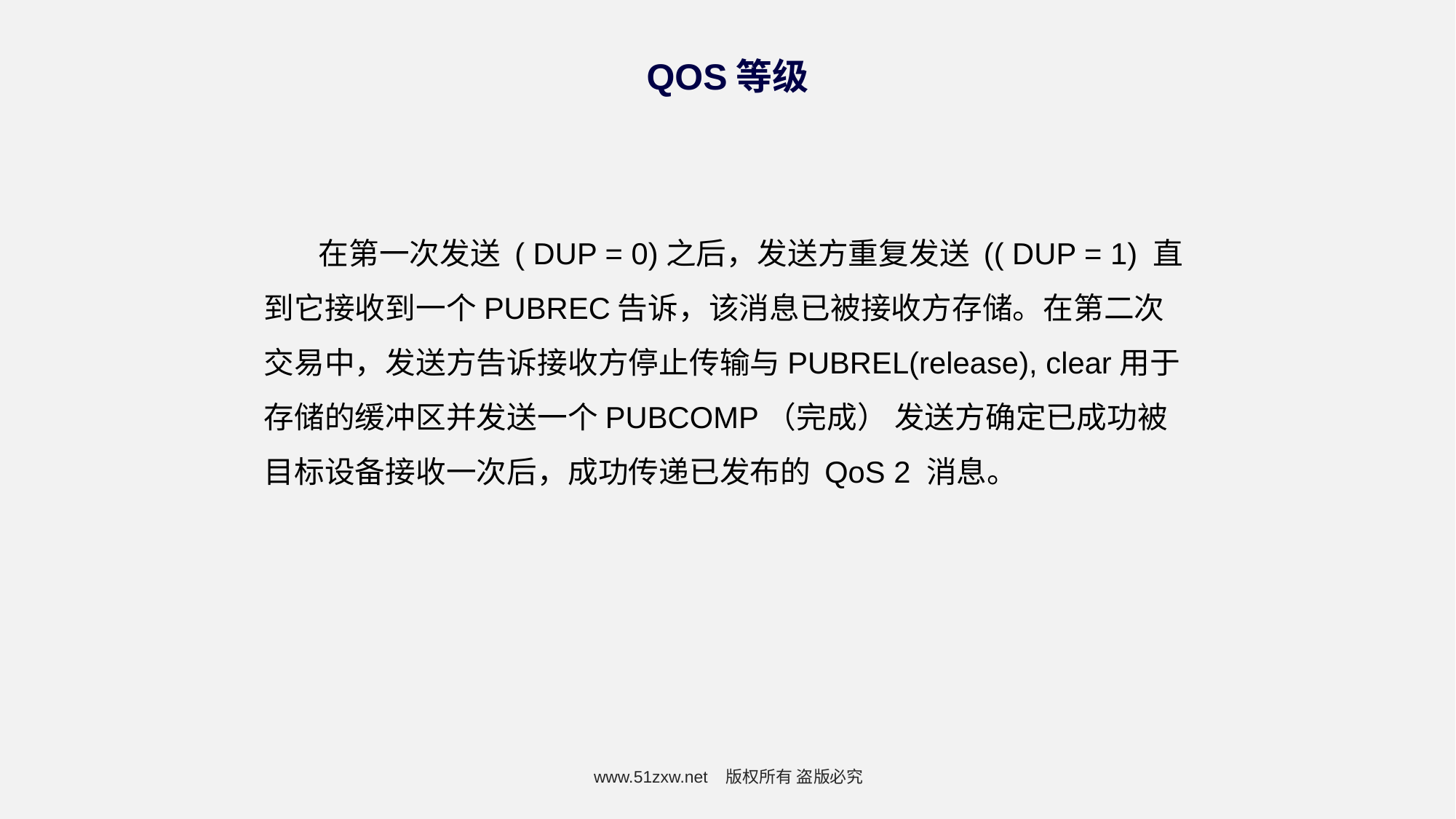

QOS等级
在第一次发送 ( DUP = 0)之后，发送方重复发送 (( DUP = 1) 直到它接收到一个PUBREC告诉，该消息已被接收方存储。在第二次交易中，发送方告诉接收方停止传输与PUBREL(release), clear用于存储的缓冲区并发送一个PUBCOMP（完成） 发送方确定已成功被目标设备接收一次后，成功传递已发布的 QoS 2 消息。
www.51zxw.net   版权所有 盗版必究